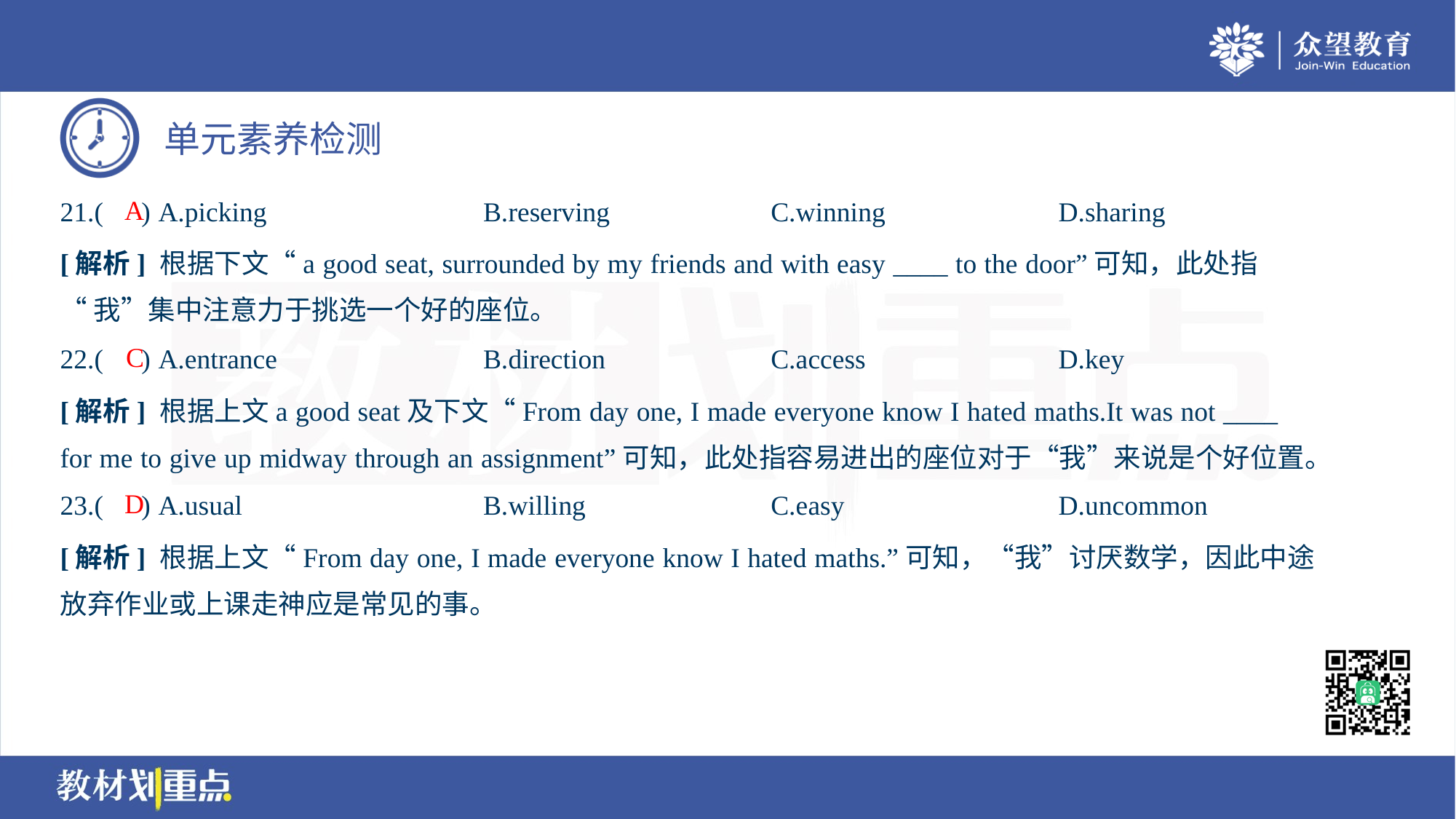

A
21.(     ) A.picking	B.reserving	C.winning	D.sharing
[解析] 根据下文“a good seat, surrounded by my friends and with easy ____ to the door”可知，此处指
“我”集中注意力于挑选一个好的座位。
C
22.(     ) A.entrance	B.direction	C.access	D.key
[解析] 根据上文a good seat及下文“From day one, I made everyone know I hated maths.It was not ____
for me to give up midway through an assignment”可知，此处指容易进出的座位对于“我”来说是个好位置。
D
23.(     ) A.usual	B.willing	C.easy	D.uncommon
[解析] 根据上文“From day one, I made everyone know I hated maths.”可知，“我”讨厌数学，因此中途
放弃作业或上课走神应是常见的事。